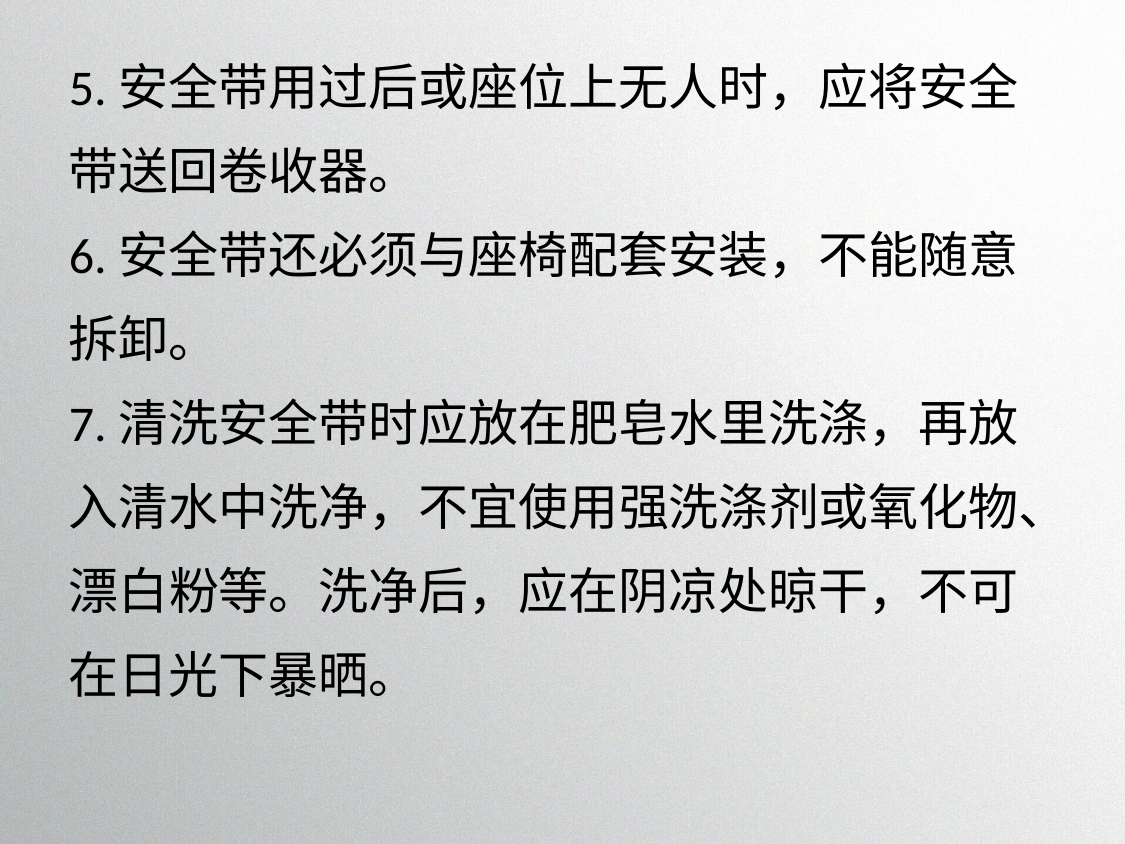

5.安全带用过后或座位上无人时，应将安全带送回卷收器。
6.安全带还必须与座椅配套安装，不能随意拆卸。
7.清洗安全带时应放在肥皂水里洗涤，再放入清水中洗净，不宜使用强洗涤剂或氧化物、漂白粉等。洗净后，应在阴凉处晾干，不可在日光下暴晒。